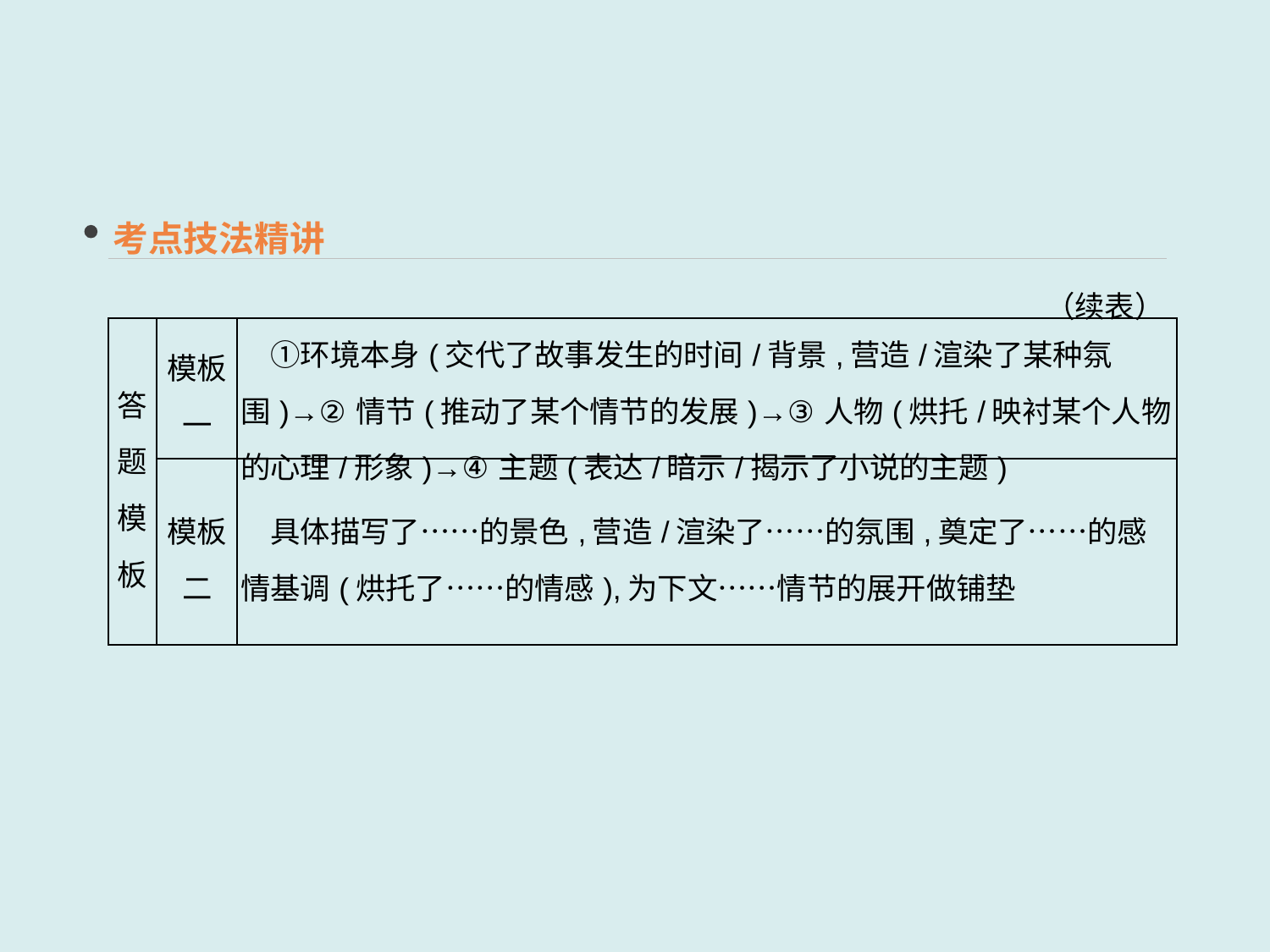

考点技法精讲

（续表）
| 答题 模板 | 模板一 | ①环境本身(交代了故事发生的时间/背景,营造/渲染了某种氛围)→②情节(推动了某个情节的发展)→③人物(烘托/映衬某个人物的心理/形象)→④主题(表达/暗示/揭示了小说的主题) |
| --- | --- | --- |
|  | 模板二 | 具体描写了……的景色,营造/渲染了……的氛围,奠定了……的感情基调(烘托了……的情感),为下文……情节的展开做铺垫 |